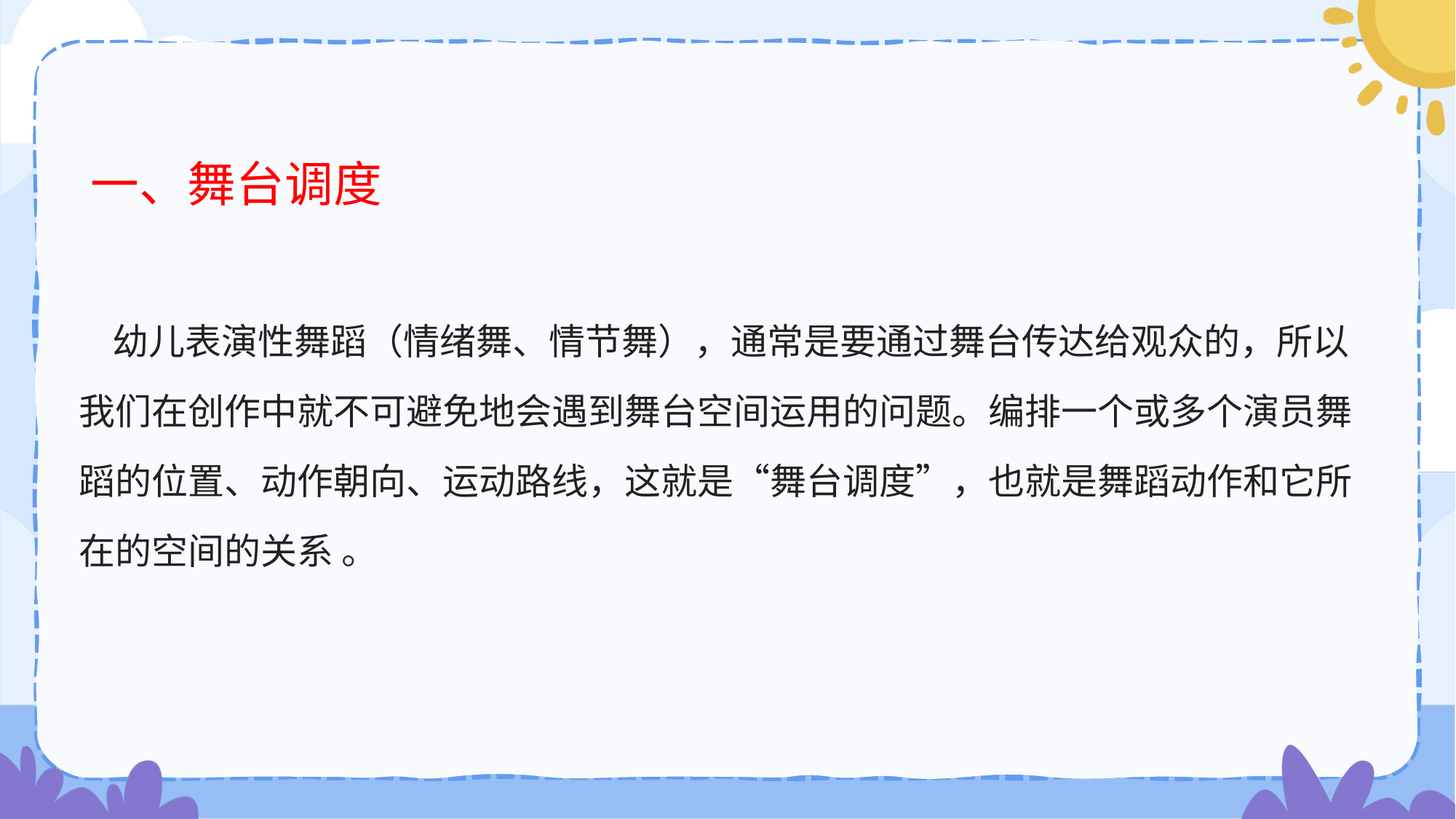

# 一、舞台调度
   幼儿表演性舞蹈（情绪舞、情节舞），通常是要通过舞台传达给观众的，所以我们在创作中就不可避免地会遇到舞台空间运用的问题。编排一个或多个演员舞蹈的位置、动作朝向、运动路线，这就是“舞台调度”，也就是舞蹈动作和它所在的空间的关系 。